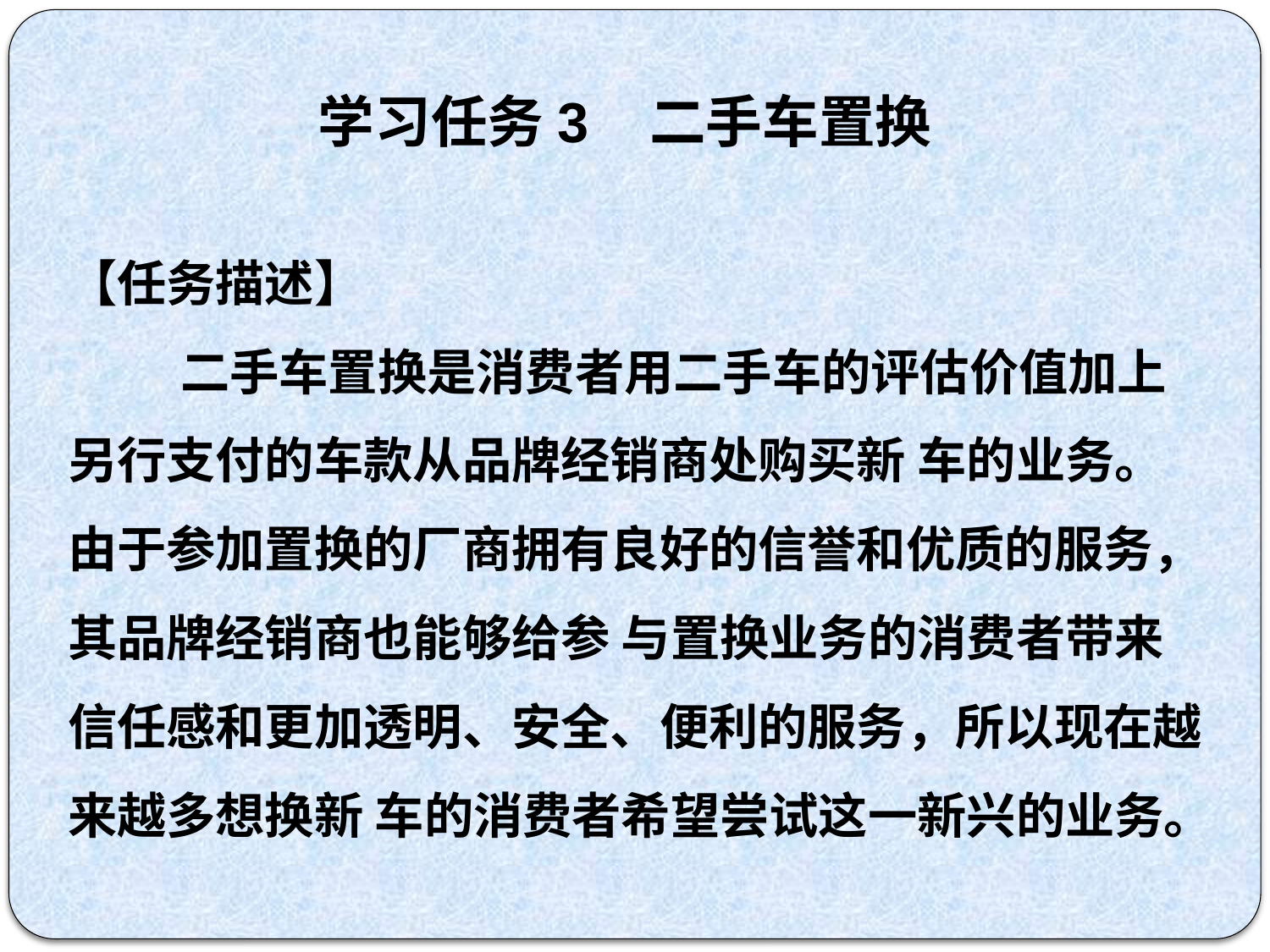

学习任务3   二手车置换
【任务描述】
         二手车置换是消费者用二手车的评估价值加上另行支付的车款从品牌经销商处购买新 车的业务。由于参加置换的厂商拥有良好的信誉和优质的服务，其品牌经销商也能够给参 与置换业务的消费者带来信任感和更加透明、安全、便利的服务，所以现在越来越多想换新 车的消费者希望尝试这一新兴的业务。